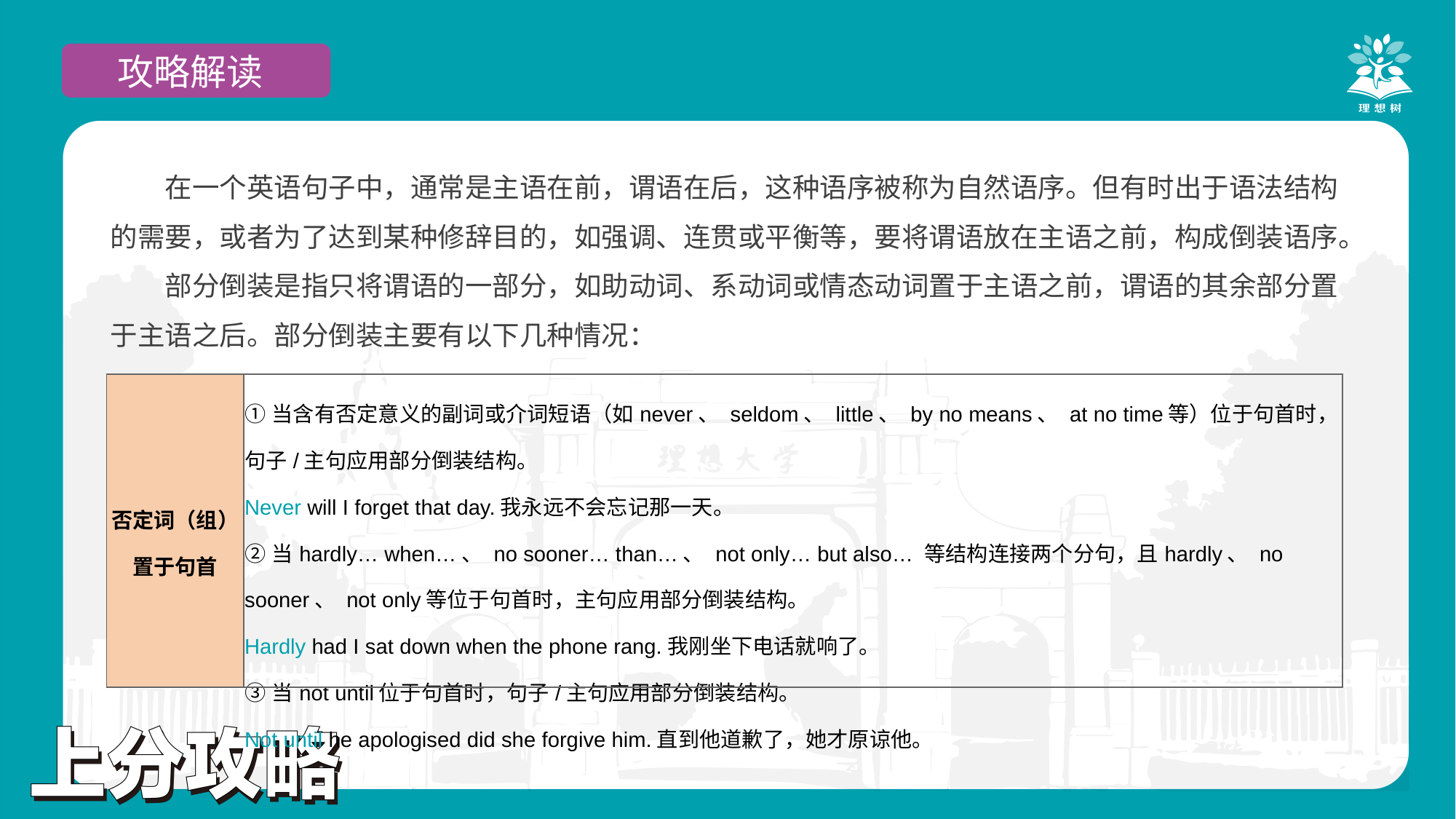

攻略解读
在一个英语句子中，通常是主语在前，谓语在后，这种语序被称为自然语序。但有时出于语法结构的需要，或者为了达到某种修辞目的，如强调、连贯或平衡等，要将谓语放在主语之前，构成倒装语序。
部分倒装是指只将谓语的一部分，如助动词、系动词或情态动词置于主语之前，谓语的其余部分置于主语之后。部分倒装主要有以下几种情况：
| 否定词（组）置于句首 | ①当含有否定意义的副词或介词短语（如never、 seldom、 little、 by no means、 at no time等）位于句首时，句子/主句应用部分倒装结构。 Never will I forget that day.我永远不会忘记那一天。 ②当hardly… when…、 no sooner… than…、 not only… but also… 等结构连接两个分句，且hardly、 no sooner、 not only等位于句首时，主句应用部分倒装结构。 Hardly had I sat down when the phone rang.我刚坐下电话就响了。 ③当not until位于句首时，句子/主句应用部分倒装结构。 Not until he apologised did she forgive him.直到他道歉了，她才原谅他。 |
| --- | --- |